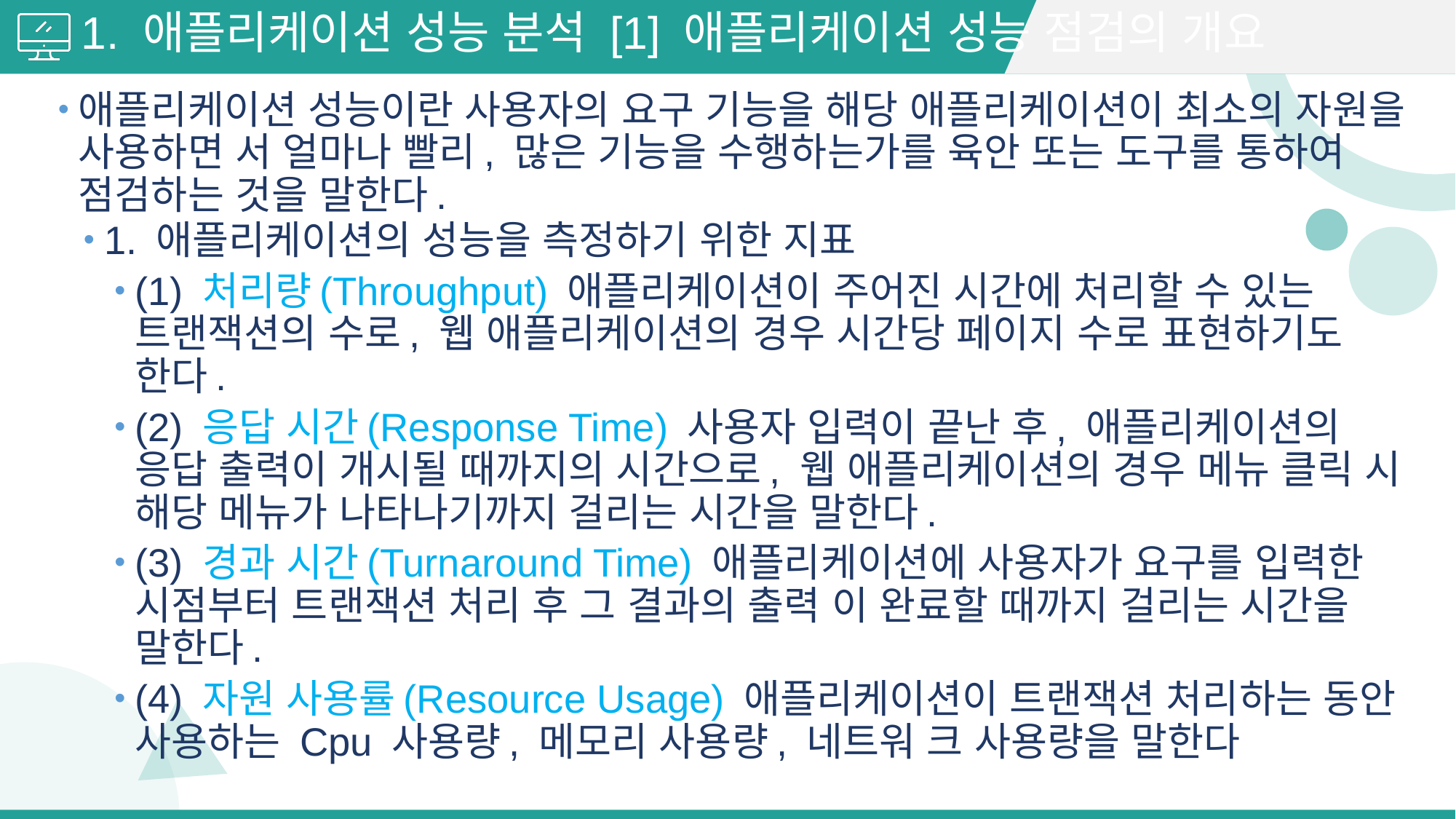

# 1. 애플리케이션 성능 분석 [1] 애플리케이션 성능 점검의 개요
애플리케이션 성능이란 사용자의 요구 기능을 해당 애플리케이션이 최소의 자원을 사용하면 서 얼마나 빨리, 많은 기능을 수행하는가를 육안 또는 도구를 통하여 점검하는 것을 말한다.
1. 애플리케이션의 성능을 측정하기 위한 지표
(1) 처리량(Throughput) 애플리케이션이 주어진 시간에 처리할 수 있는 트랜잭션의 수로, 웹 애플리케이션의 경우 시간당 페이지 수로 표현하기도 한다.
(2) 응답 시간(Response Time) 사용자 입력이 끝난 후, 애플리케이션의 응답 출력이 개시될 때까지의 시간으로, 웹 애플리케이션의 경우 메뉴 클릭 시 해당 메뉴가 나타나기까지 걸리는 시간을 말한다.
(3) 경과 시간(Turnaround Time) 애플리케이션에 사용자가 요구를 입력한 시점부터 트랜잭션 처리 후 그 결과의 출력 이 완료할 때까지 걸리는 시간을 말한다.
(4) 자원 사용률(Resource Usage) 애플리케이션이 트랜잭션 처리하는 동안 사용하는 Cpu 사용량, 메모리 사용량, 네트워 크 사용량을 말한다